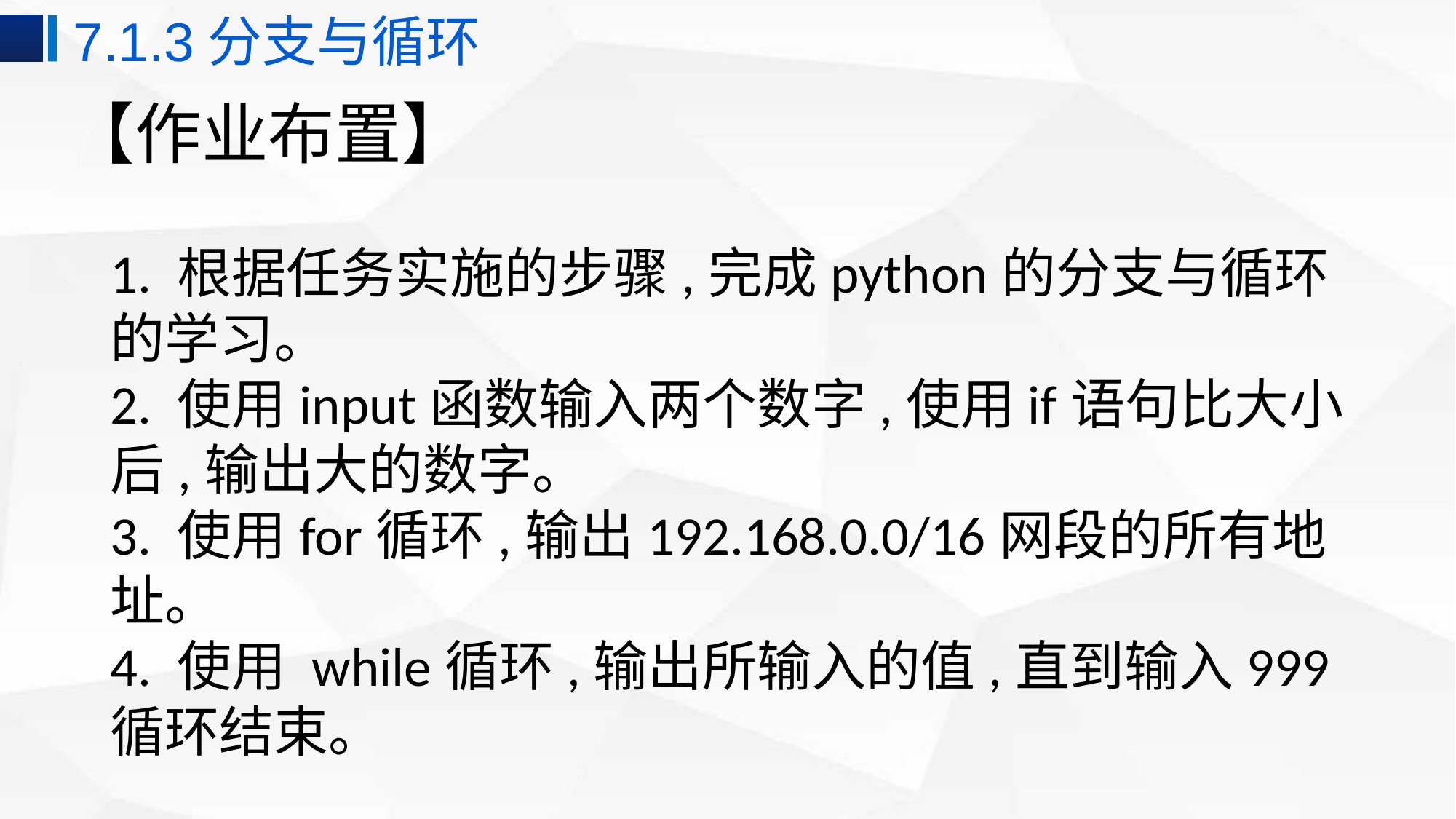

7.1.3分支与循环

# 【作业布置】
1. 根据任务实施的步骤,完成python的分支与循环的学习。
2. 使用input函数输入两个数字,使用if语句比大小后,输出大的数字。
3. 使用for循环,输出192.168.0.0/16网段的所有地址。
4. 使用 while循环,输出所输入的值,直到输入999循环结束。